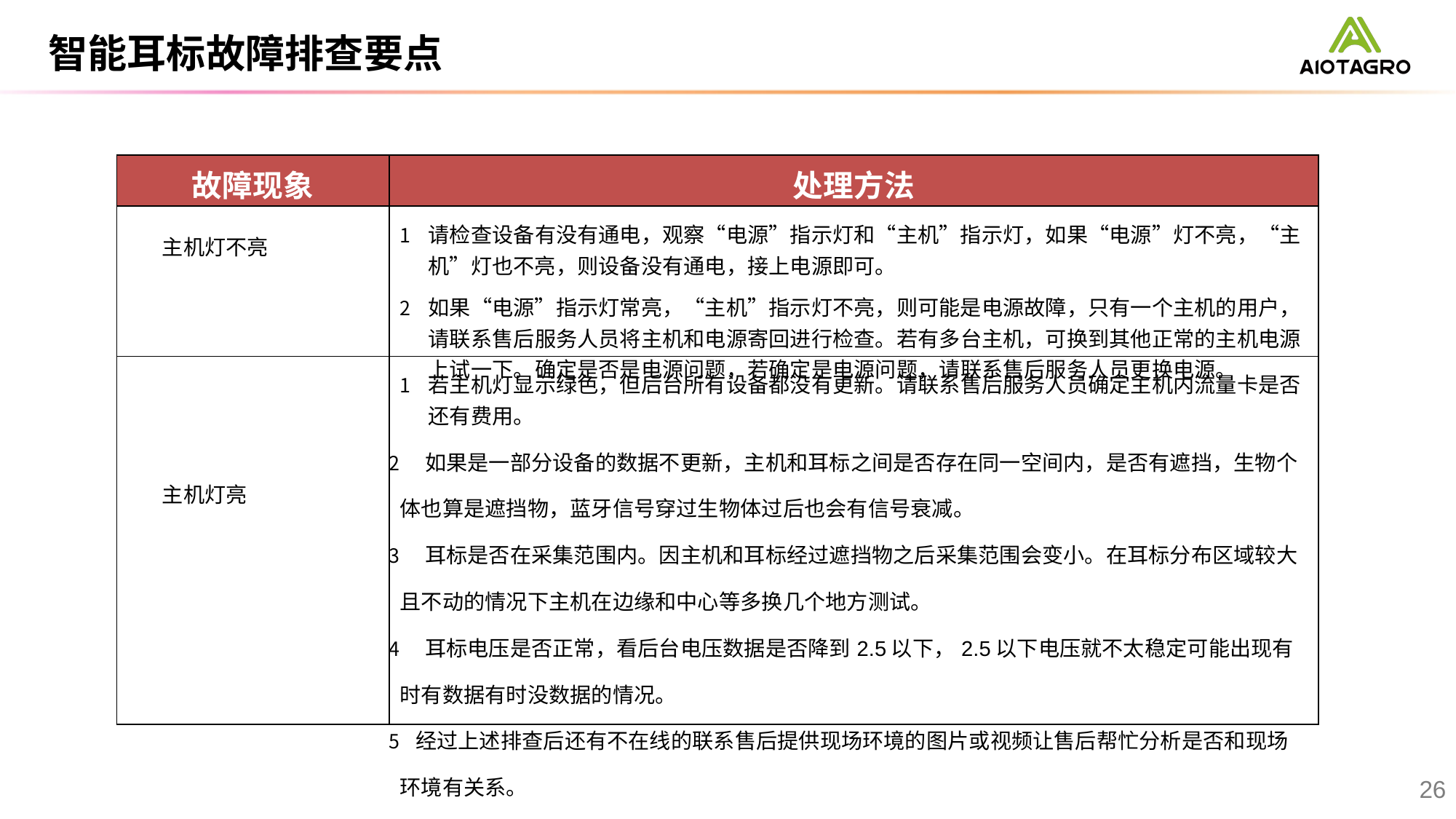

# 智能耳标故障排查要点
| 故障现象 | 处理方法 |
| --- | --- |
| 主机灯不亮 | 请检查设备有没有通电，观察“电源”指示灯和“主机”指示灯，如果“电源”灯不亮，“主机”灯也不亮，则设备没有通电，接上电源即可。 如果“电源”指示灯常亮，“主机”指示灯不亮，则可能是电源故障，只有一个主机的用户，请联系售后服务人员将主机和电源寄回进行检查。若有多台主机，可换到其他正常的主机电源上试一下。确定是否是电源问题，若确定是电源问题，请联系售后服务人员更换电源。 |
| 主机灯亮 | 若主机灯显示绿色，但后台所有设备都没有更新。请联系售后服务人员确定主机内流量卡是否还有费用。 如果是一部分设备的数据不更新，主机和耳标之间是否存在同一空间内，是否有遮挡，生物个体也算是遮挡物，蓝牙信号穿过生物体过后也会有信号衰减。 耳标是否在采集范围内。因主机和耳标经过遮挡物之后采集范围会变小。在耳标分布区域较大且不动的情况下主机在边缘和中心等多换几个地方测试。 耳标电压是否正常，看后台电压数据是否降到2.5以下，2.5以下电压就不太稳定可能出现有时有数据有时没数据的情况。 经过上述排查后还有不在线的联系售后提供现场环境的图片或视频让售后帮忙分析是否和现场环境有关系。 |
26